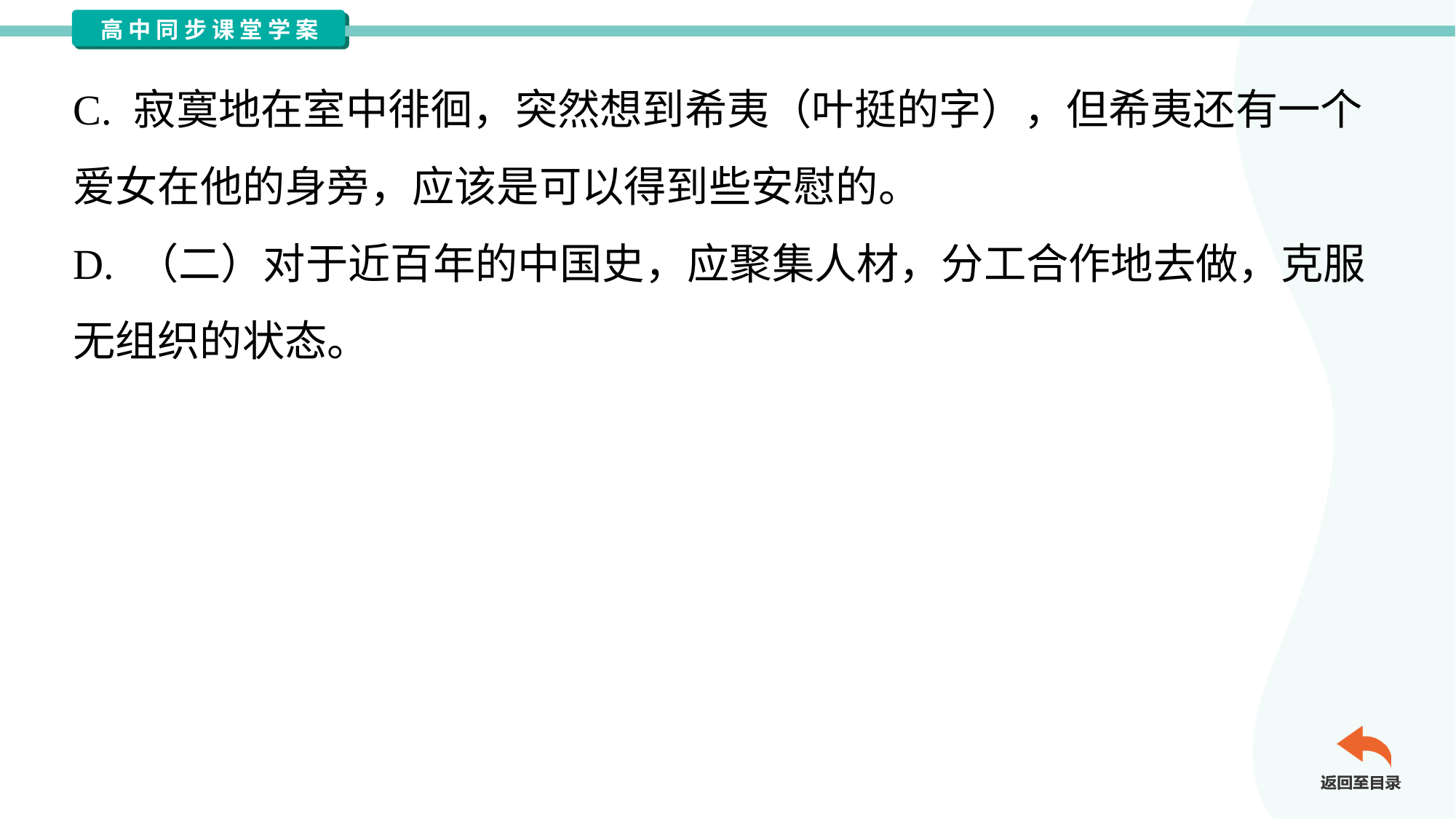

C. 寂寞地在室中徘徊，突然想到希夷（叶挺的字），但希夷还有一个
爱女在他的身旁，应该是可以得到些安慰的。
D. （二）对于近百年的中国史，应聚集人材，分工合作地去做，克服
无组织的状态。